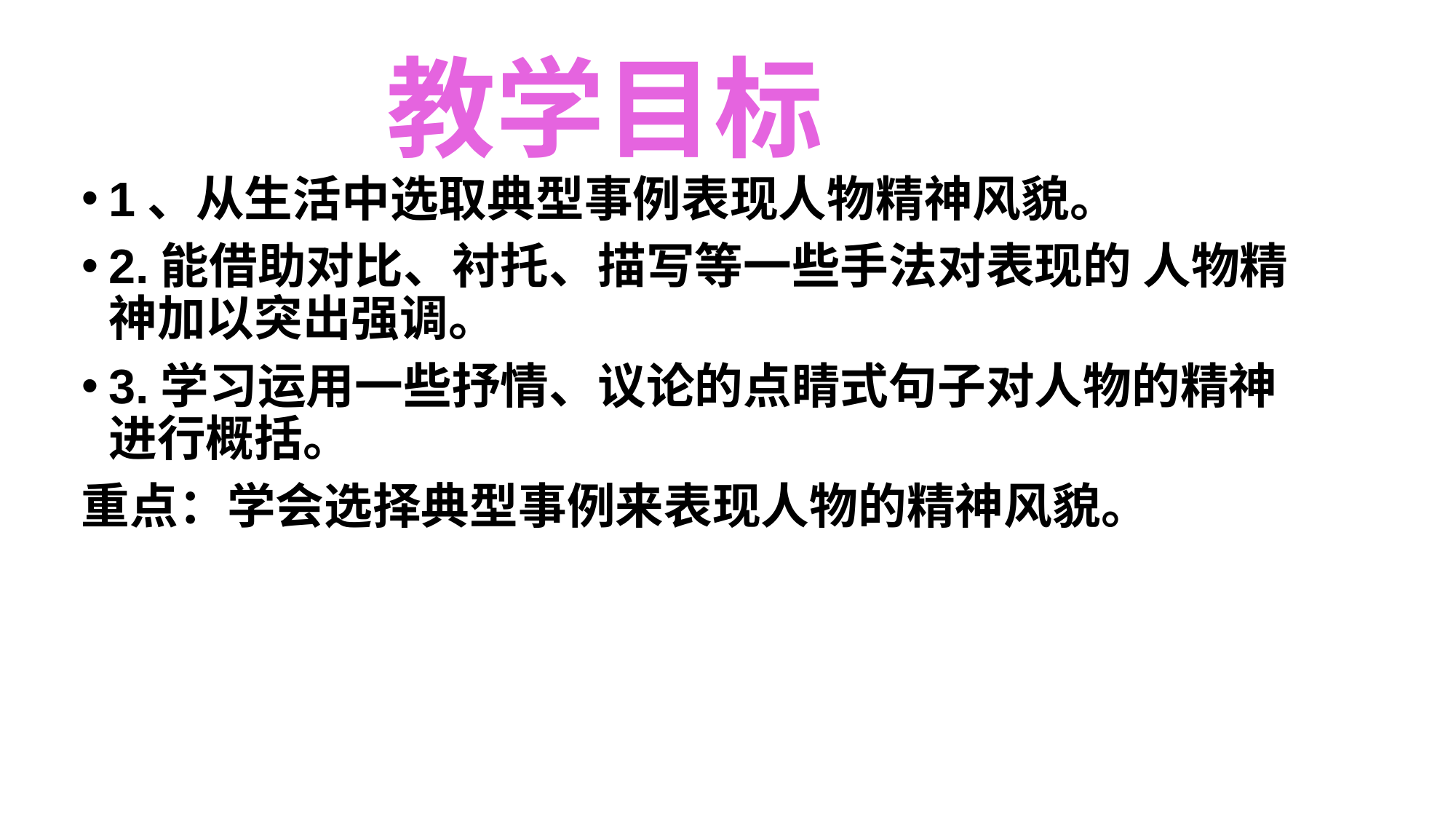

教学目标
1、从生活中选取典型事例表现人物精神风貌。
2.能借助对比、衬托、描写等一些手法对表现的 人物精神加以突出强调。
3.学习运用一些抒情、议论的点睛式句子对人物的精神进行概括。
重点：学会选择典型事例来表现人物的精神风貌。